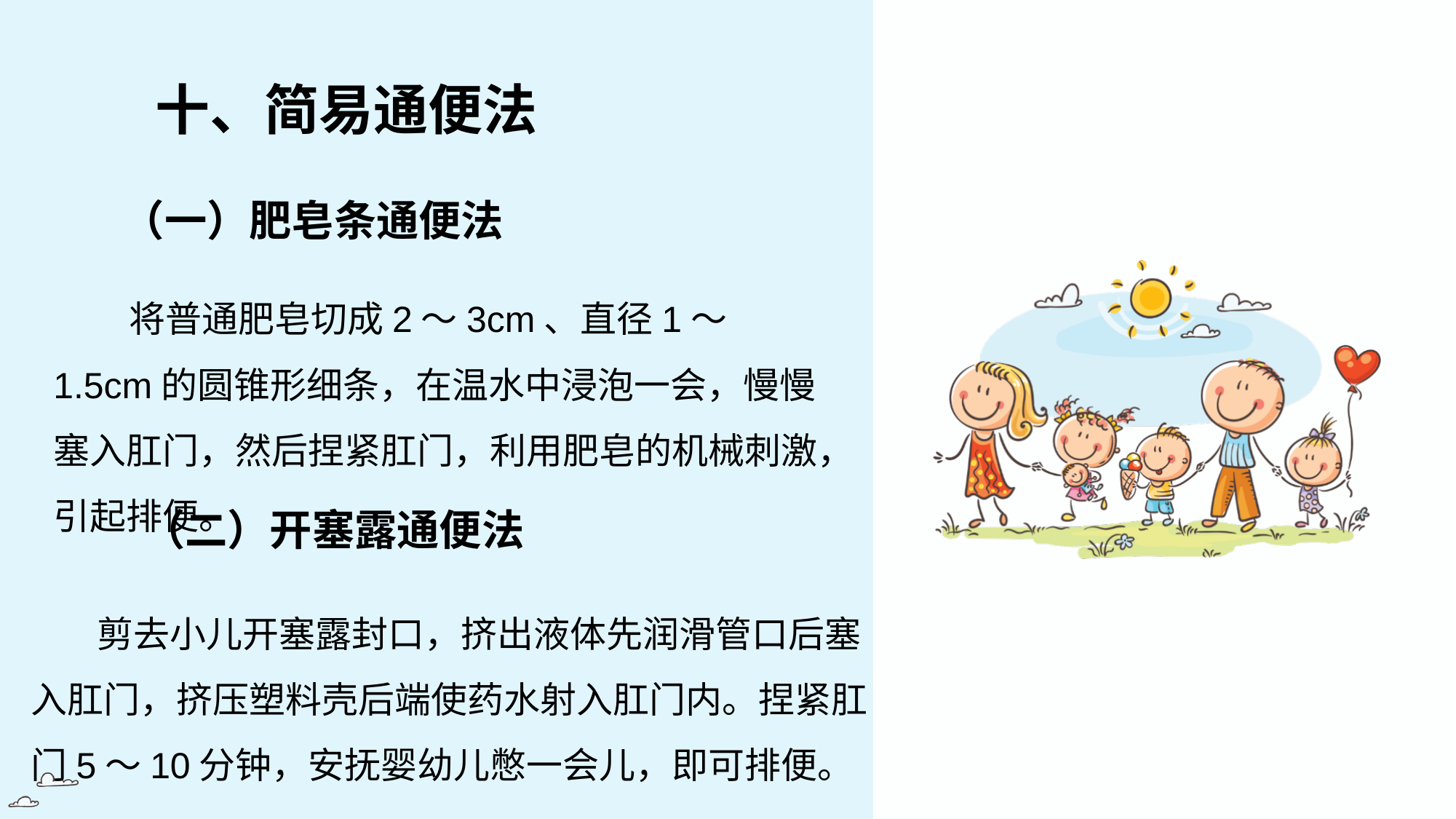

十、简易通便法
（一）肥皂条通便法
   将普通肥皂切成2～3cm、直径1～1.5cm的圆锥形细条，在温水中浸泡一会，慢慢塞入肛门，然后捏紧肛门，利用肥皂的机械刺激，引起排便。
（二）开塞露通便法

       剪去小儿开塞露封口，挤出液体先润滑管口后塞入肛门，挤压塑料壳后端使药水射入肛门内。捏紧肛门5～10分钟，安抚婴幼儿憋一会儿，即可排便。